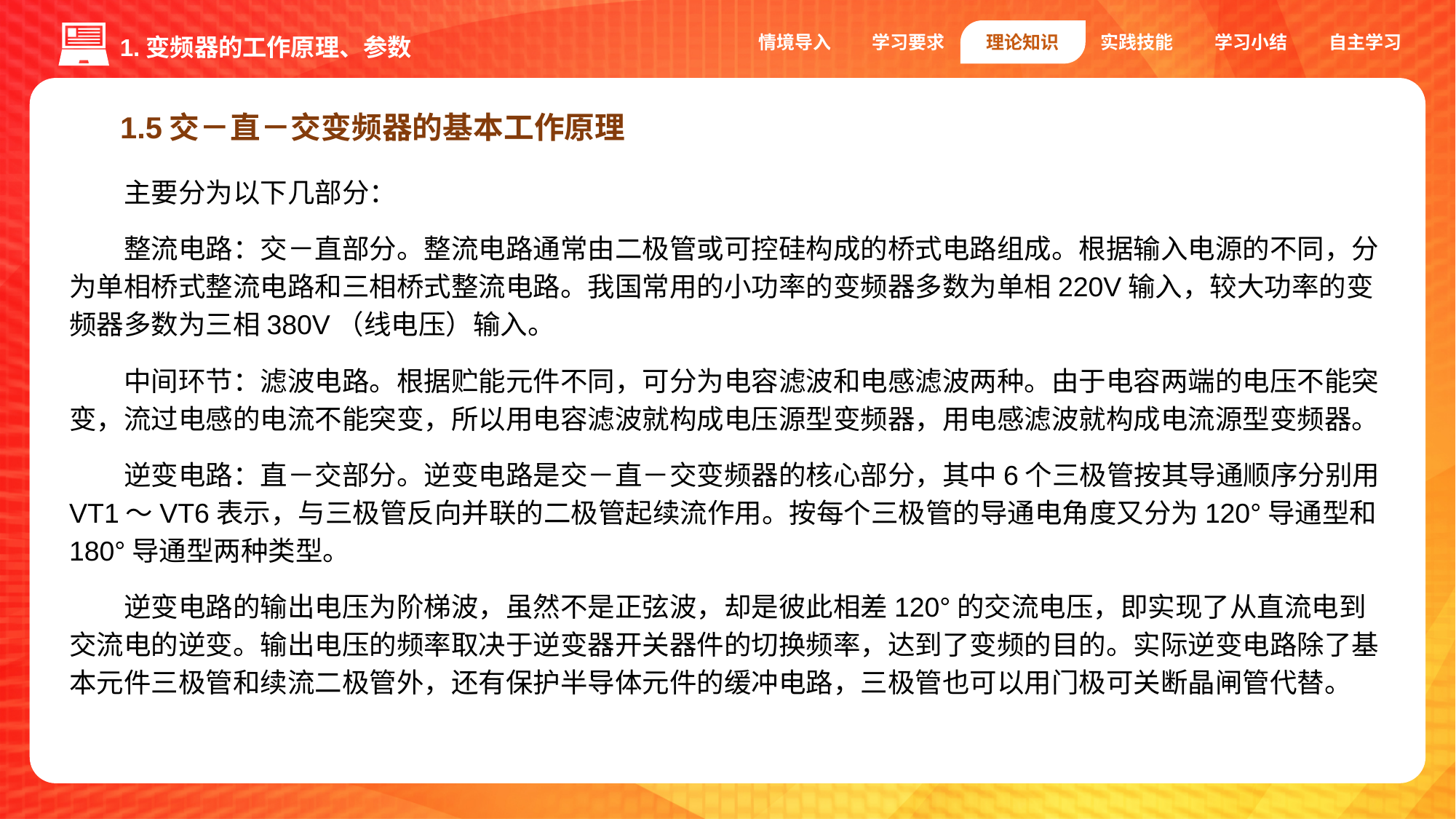

情境导入
学习要求
理论知识
实践技能
学习小结
自主学习

1.变频器的工作原理、参数
1.5交－直－交变频器的基本工作原理
主要分为以下几部分：
整流电路：交－直部分。整流电路通常由二极管或可控硅构成的桥式电路组成。根据输入电源的不同，分为单相桥式整流电路和三相桥式整流电路。我国常用的小功率的变频器多数为单相220V输入，较大功率的变频器多数为三相380V（线电压）输入。
中间环节：滤波电路。根据贮能元件不同，可分为电容滤波和电感滤波两种。由于电容两端的电压不能突变，流过电感的电流不能突变，所以用电容滤波就构成电压源型变频器，用电感滤波就构成电流源型变频器。
逆变电路：直－交部分。逆变电路是交－直－交变频器的核心部分，其中6个三极管按其导通顺序分别用 VT1～VT6表示，与三极管反向并联的二极管起续流作用。按每个三极管的导通电角度又分为120°导通型和180°导通型两种类型。
逆变电路的输出电压为阶梯波，虽然不是正弦波，却是彼此相差120°的交流电压，即实现了从直流电到交流电的逆变。输出电压的频率取决于逆变器开关器件的切换频率，达到了变频的目的。实际逆变电路除了基本元件三极管和续流二极管外，还有保护半导体元件的缓冲电路，三极管也可以用门极可关断晶闸管代替。